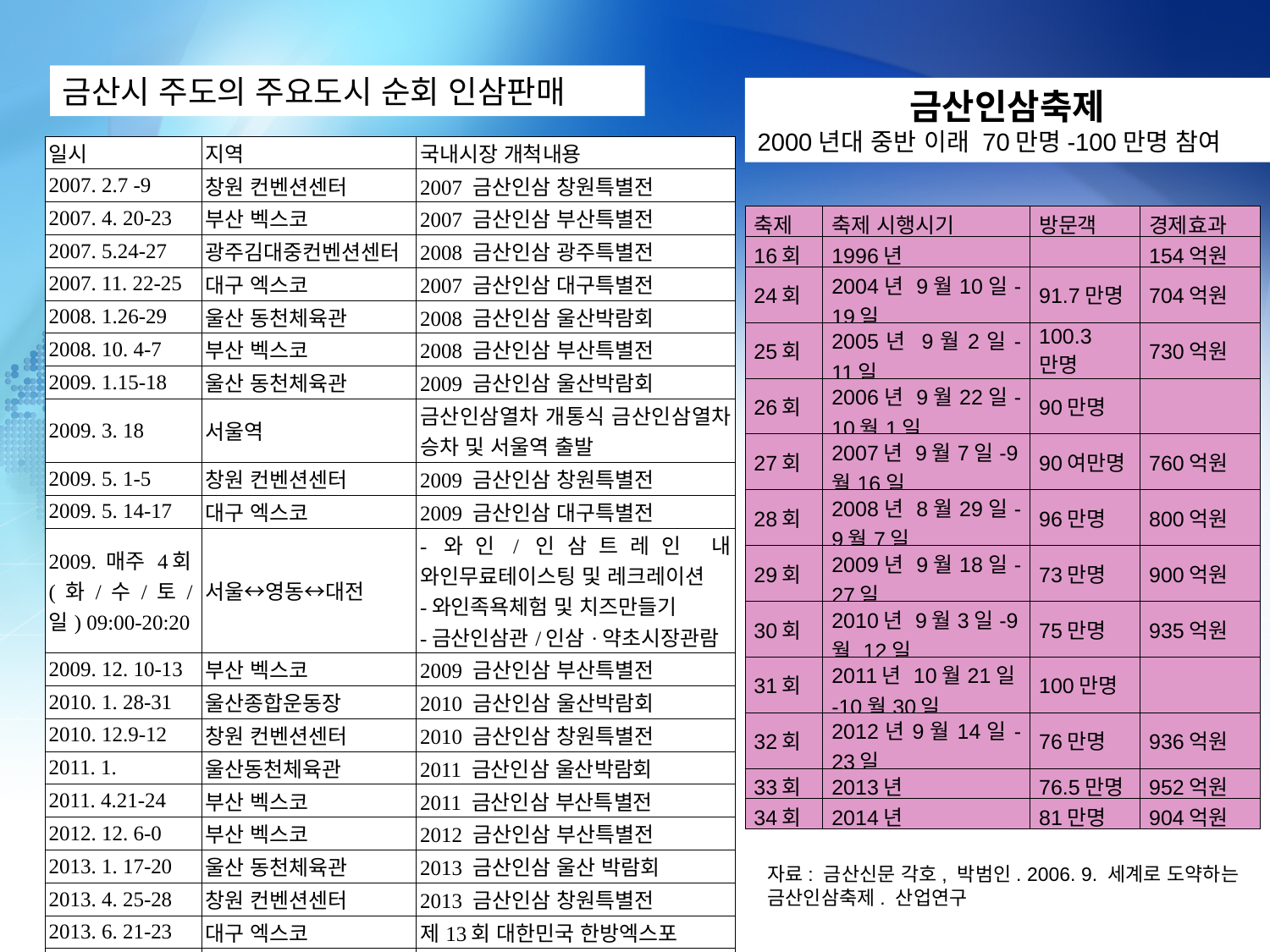

금산시 주도의 주요도시 순회 인삼판매
금산인삼축제
2000년대 중반 이래 70만명-100만명 참여
| 일시 | 지역 | 국내시장 개척내용 |
| --- | --- | --- |
| 2007. 2.7 -9 | 창원 컨벤션센터 | 2007 금산인삼 창원특별전 |
| 2007. 4. 20-23 | 부산 벡스코 | 2007 금산인삼 부산특별전 |
| 2007. 5.24-27 | 광주김대중컨벤션센터 | 2008 금산인삼 광주특별전 |
| 2007. 11. 22-25 | 대구 엑스코 | 2007 금산인삼 대구특별전 |
| 2008. 1.26-29 | 울산 동천체육관 | 2008 금산인삼 울산박람회 |
| 2008. 10. 4-7 | 부산 벡스코 | 2008 금산인삼 부산특별전 |
| 2009. 1.15-18 | 울산 동천체육관 | 2009 금산인삼 울산박람회 |
| 2009. 3. 18 | 서울역 | 금산인삼열차 개통식 금산인삼열차 승차 및 서울역 출발 |
| 2009. 5. 1-5 | 창원 컨벤션센터 | 2009 금산인삼 창원특별전 |
| 2009. 5. 14-17 | 대구 엑스코 | 2009 금산인삼 대구특별전 |
| 2009. 매주 4회 (화/수/토/일) 09:00-20:20 | 서울↔영동↔대전 | -와인/인삼트레인 내 와인무료테이스팅 및 레크레이션 -와인족욕체험 및 치즈만들기 -금산인삼관/인삼·약초시장관람 |
| 2009. 12. 10-13 | 부산 벡스코 | 2009 금산인삼 부산특별전 |
| 2010. 1. 28-31 | 울산종합운동장 | 2010 금산인삼 울산박람회 |
| 2010. 12.9-12 | 창원 컨벤션센터 | 2010 금산인삼 창원특별전 |
| 2011. 1. | 울산동천체육관 | 2011 금산인삼 울산박람회 |
| 2011. 4.21-24 | 부산 벡스코 | 2011 금산인삼 부산특별전 |
| 2012. 12. 6-0 | 부산 벡스코 | 2012 금산인삼 부산특별전 |
| 2013. 1. 17-20 | 울산 동천체육관 | 2013 금산인삼 울산 박람회 |
| 2013. 4. 25-28 | 창원 컨벤션센터 | 2013 금산인삼 창원특별전 |
| 2013. 6. 21-23 | 대구 엑스코 | 제13회 대한민국 한방엑스포 |
| 2014. 1. 25-28 | 울산 동천체육관 | 2014 금산인삼 울산박람회 |
| 2014. 4. 3-6 | 서울 양재 aT센터 | 2014 대한민국 인삼홍삼 박람회 |
| 2014.10.7-10 | 창원 컨벤션센터 | 2014 금산임삼 창원특별전 |
| 축제 | 축제 시행시기 | 방문객 | 경제효과 |
| --- | --- | --- | --- |
| 16회 | 1996년 |  | 154억원 |
| 24회 | 2004년 9월10일-19일 | 91.7만명 | 704억원 |
| 25회 | 2005년 9월2일-11일 | 100.3만명 | 730억원 |
| 26회 | 2006년 9월22일-10월1일 | 90만명 |  |
| 27회 | 2007년 9월7일-9월16일 | 90여만명 | 760억원 |
| 28회 | 2008년 8월29일-9월7일 | 96만명 | 800억원 |
| 29회 | 2009년 9월18일-27일 | 73만명 | 900억원 |
| 30회 | 2010년 9월3일-9월 12일 | 75만명 | 935억원 |
| 31회 | 2011년 10월21일-10월30일 | 100만명 |  |
| 32회 | 2012년9월14일-23일 | 76만명 | 936억원 |
| 33회 | 2013년 | 76.5만명 | 952억원 |
| 34회 | 2014년 | 81만명 | 904억원 |
자료: 금산신문 각호, 박범인. 2006. 9. 세계로 도약하는 금산인삼축제. 산업연구